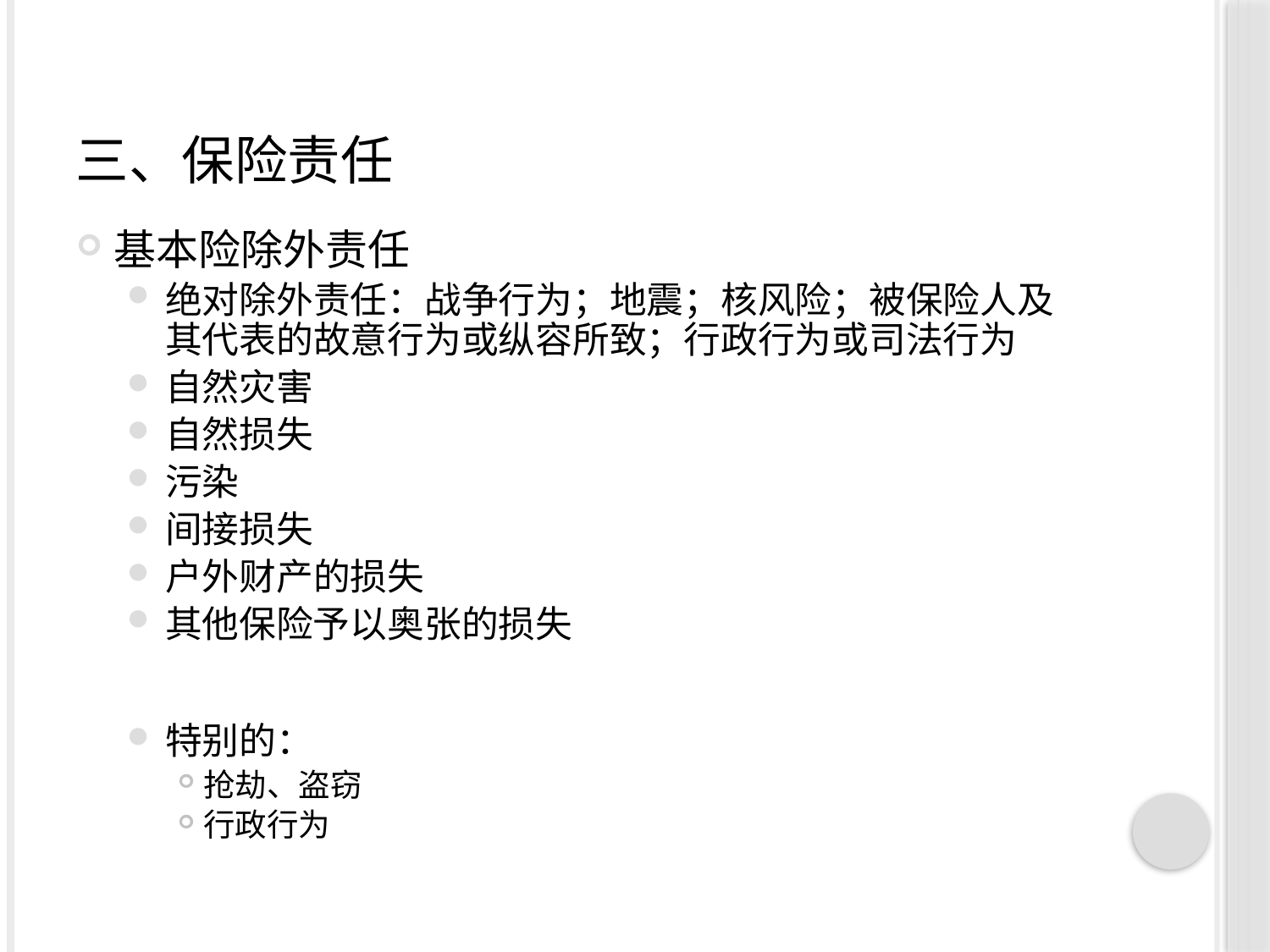

# 三、保险责任
基本险除外责任
绝对除外责任：战争行为；地震；核风险；被保险人及其代表的故意行为或纵容所致；行政行为或司法行为
自然灾害
自然损失
污染
间接损失
户外财产的损失
其他保险予以奥张的损失

特别的：
抢劫、盗窃
行政行为